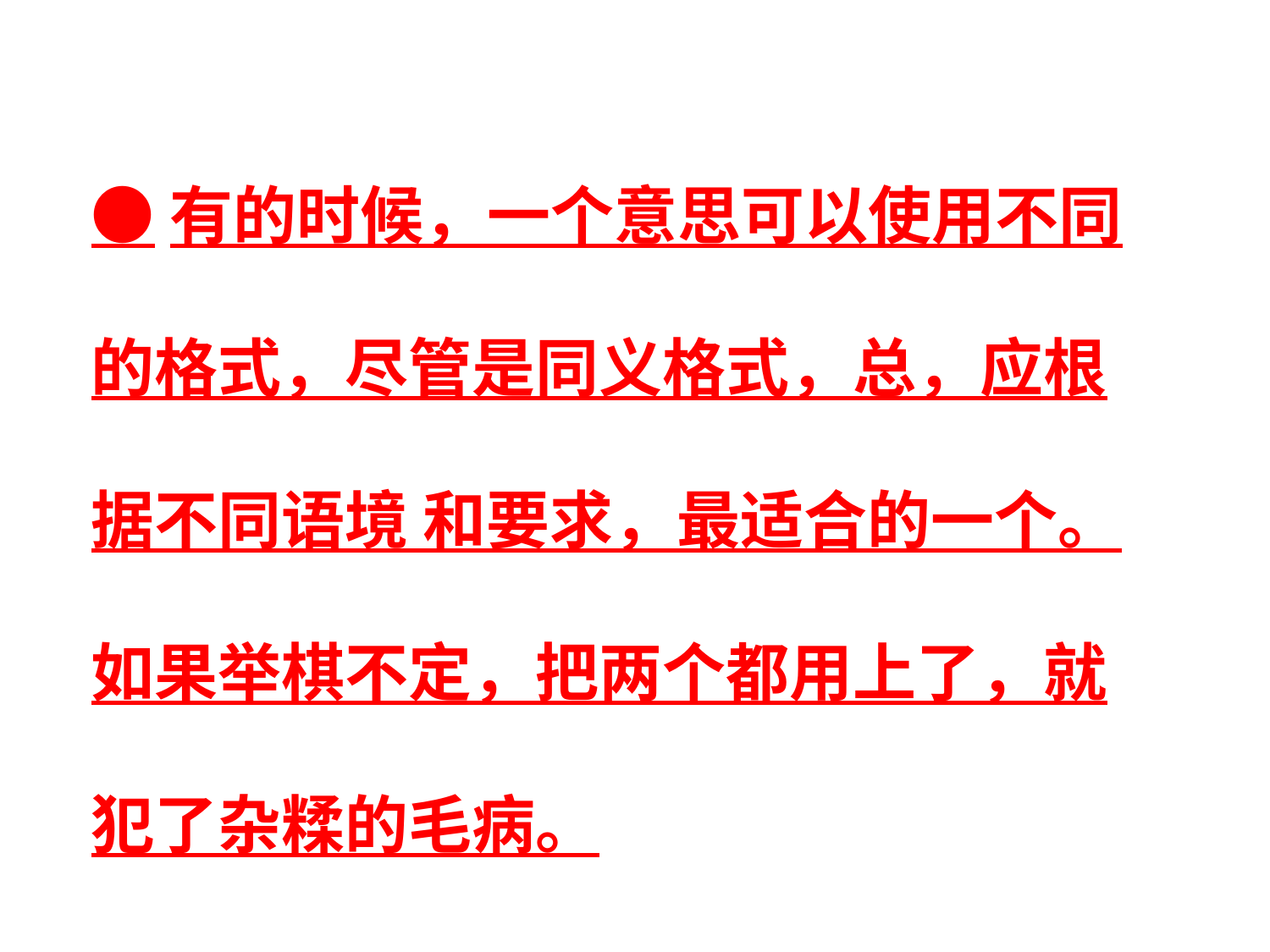

●有的时候，一个意思可以使用不同的格式，尽管是同义格式，总，应根据不同语境 和要求，最适合的一个。如果举棋不定，把两个都用上了，就犯了杂糅的毛病。